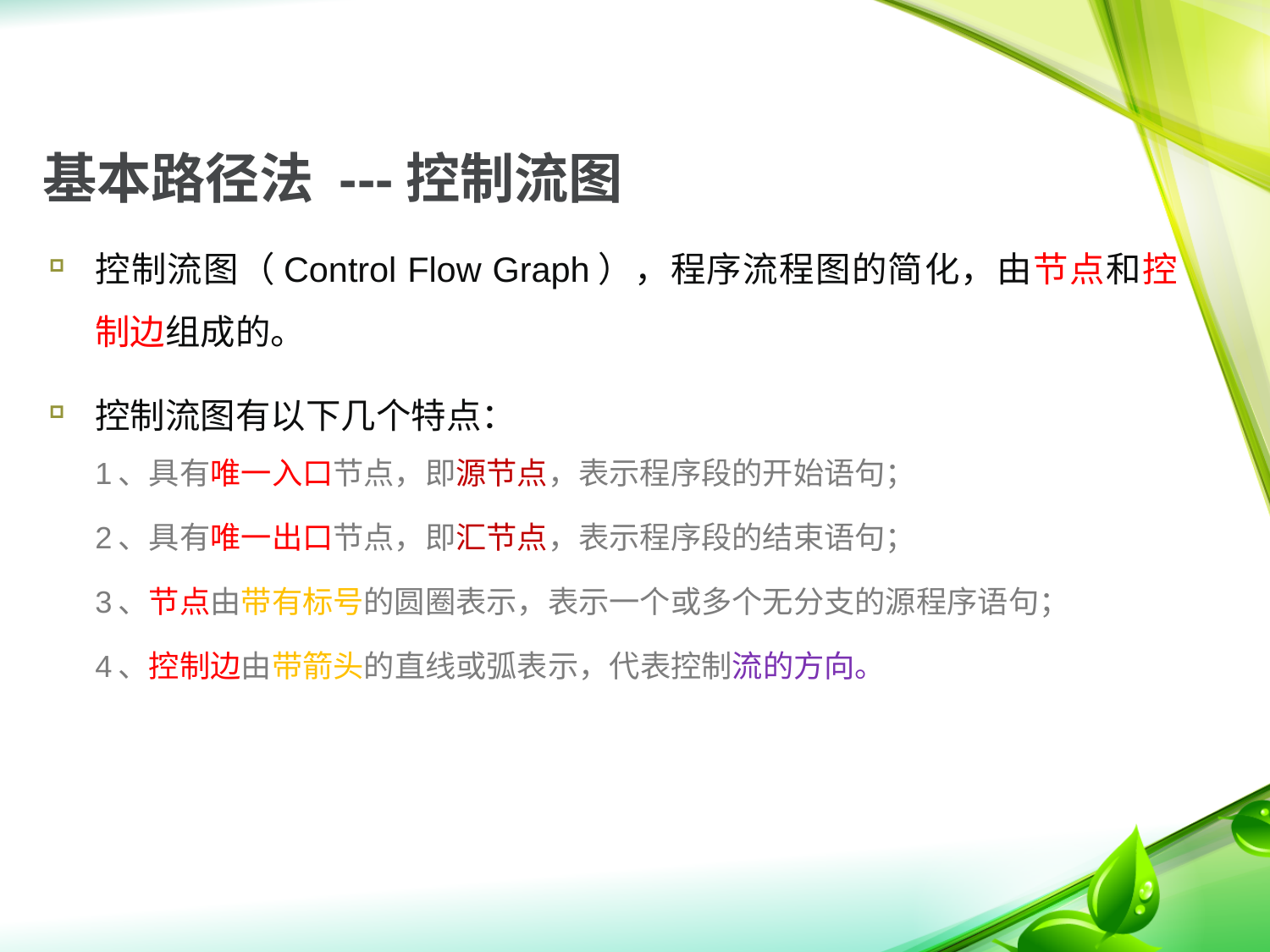

# 基本路径法 ---控制流图
控制流图（Control Flow Graph），程序流程图的简化，由节点和控制边组成的。
控制流图有以下几个特点：
1、具有唯一入口节点，即源节点，表示程序段的开始语句；
2、具有唯一出口节点，即汇节点，表示程序段的结束语句；
3、节点由带有标号的圆圈表示，表示一个或多个无分支的源程序语句；
4、控制边由带箭头的直线或弧表示，代表控制流的方向。